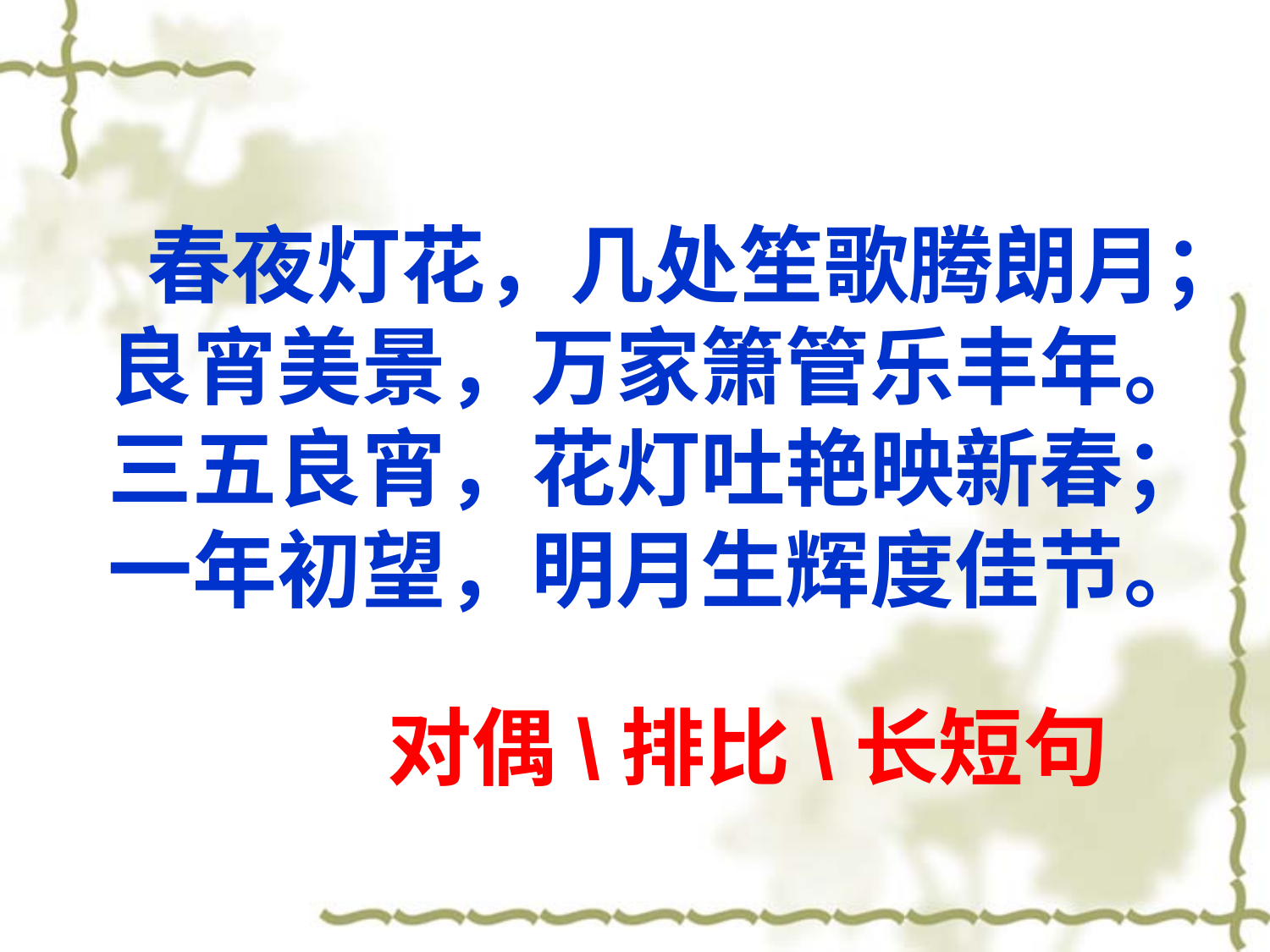

春夜灯花，几处笙歌腾朗月；良宵美景，万家箫管乐丰年。三五良宵，花灯吐艳映新春；一年初望，明月生辉度佳节。

对偶\排比\长短句
75